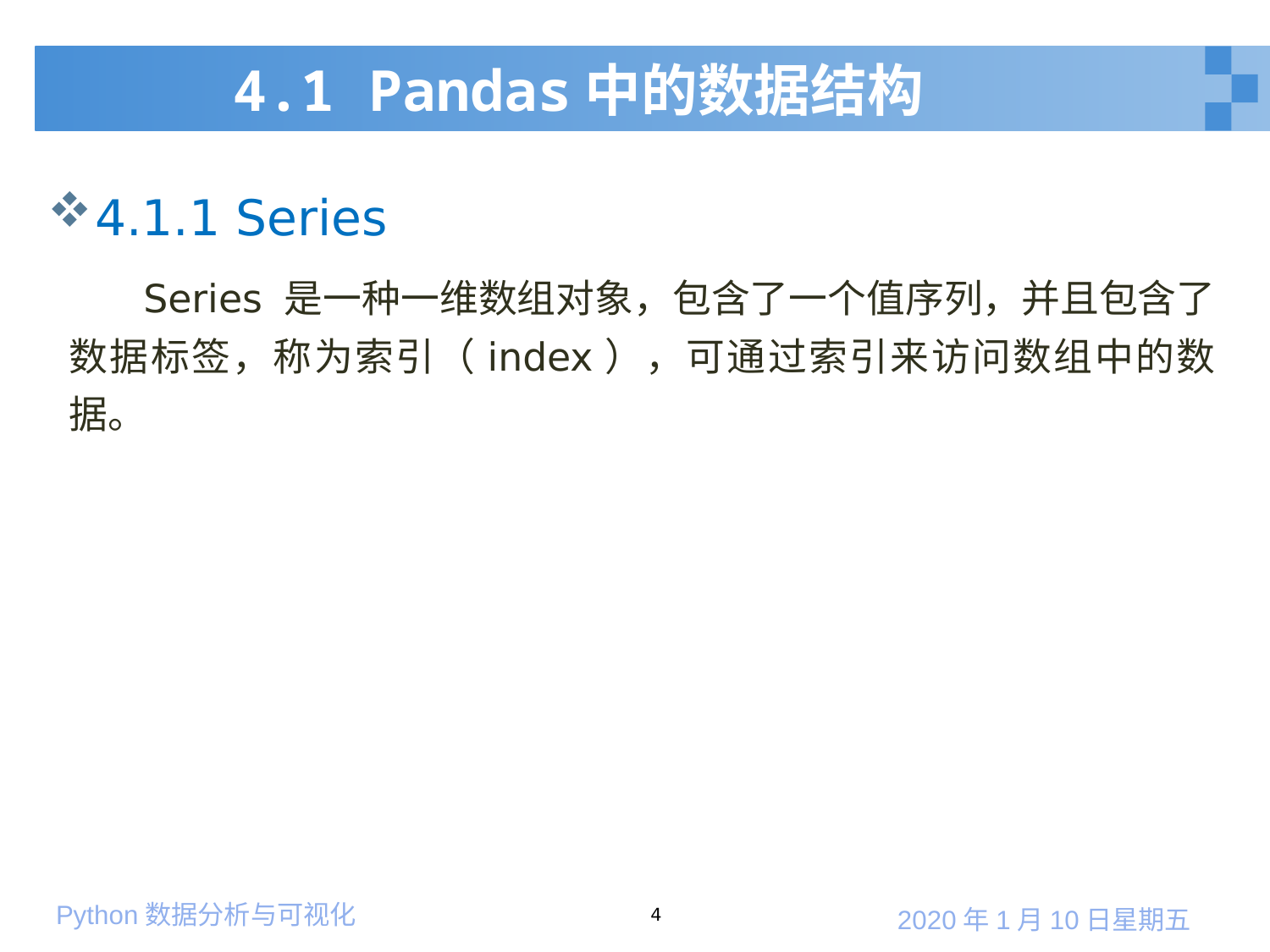

# 4.1 Pandas中的数据结构
4.1.1 Series
      Series 是一种一维数组对象，包含了一个值序列，并且包含了数据标签，称为索引（index），可通过索引来访问数组中的数据。
4
2020年1月10日星期五